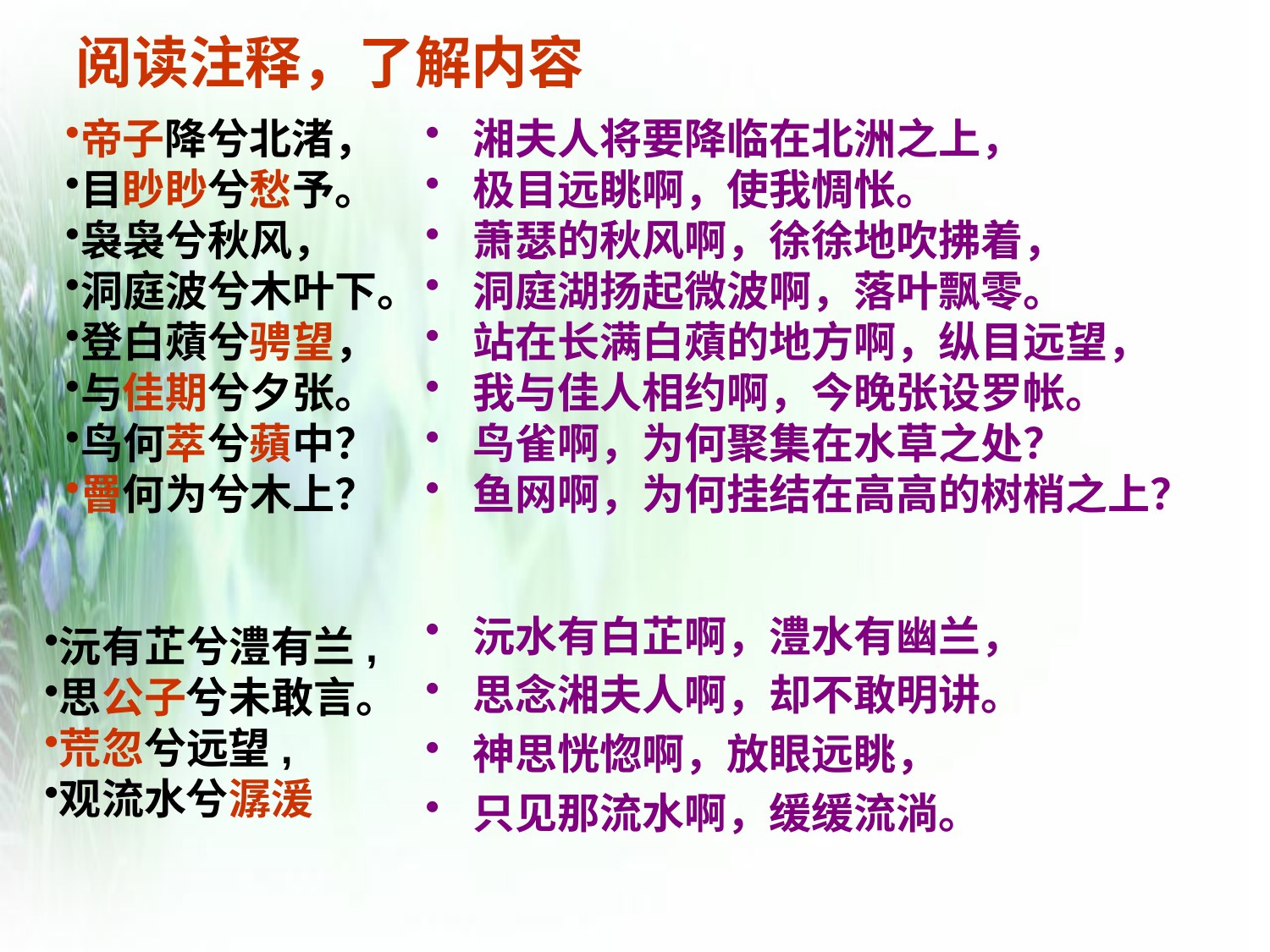

阅读注释，了解内容
帝子降兮北渚，
目眇眇兮愁予。
袅袅兮秋风，
洞庭波兮木叶下。
登白薠兮骋望，
与佳期兮夕张。
鸟何萃兮蘋中？
罾何为兮木上？
湘夫人将要降临在北洲之上，
极目远眺啊，使我惆怅。
萧瑟的秋风啊，徐徐地吹拂着，
洞庭湖扬起微波啊，落叶飘零。
站在长满白薠的地方啊，纵目远望，
我与佳人相约啊，今晚张设罗帐。
鸟雀啊，为何聚集在水草之处？
鱼网啊，为何挂结在高高的树梢之上？

沅水有白芷啊，澧水有幽兰，
思念湘夫人啊，却不敢明讲。
神思恍惚啊，放眼远眺，
只见那流水啊，缓缓流淌。
沅有芷兮澧有兰,
思公子兮未敢言。
荒忽兮远望,
观流水兮潺湲